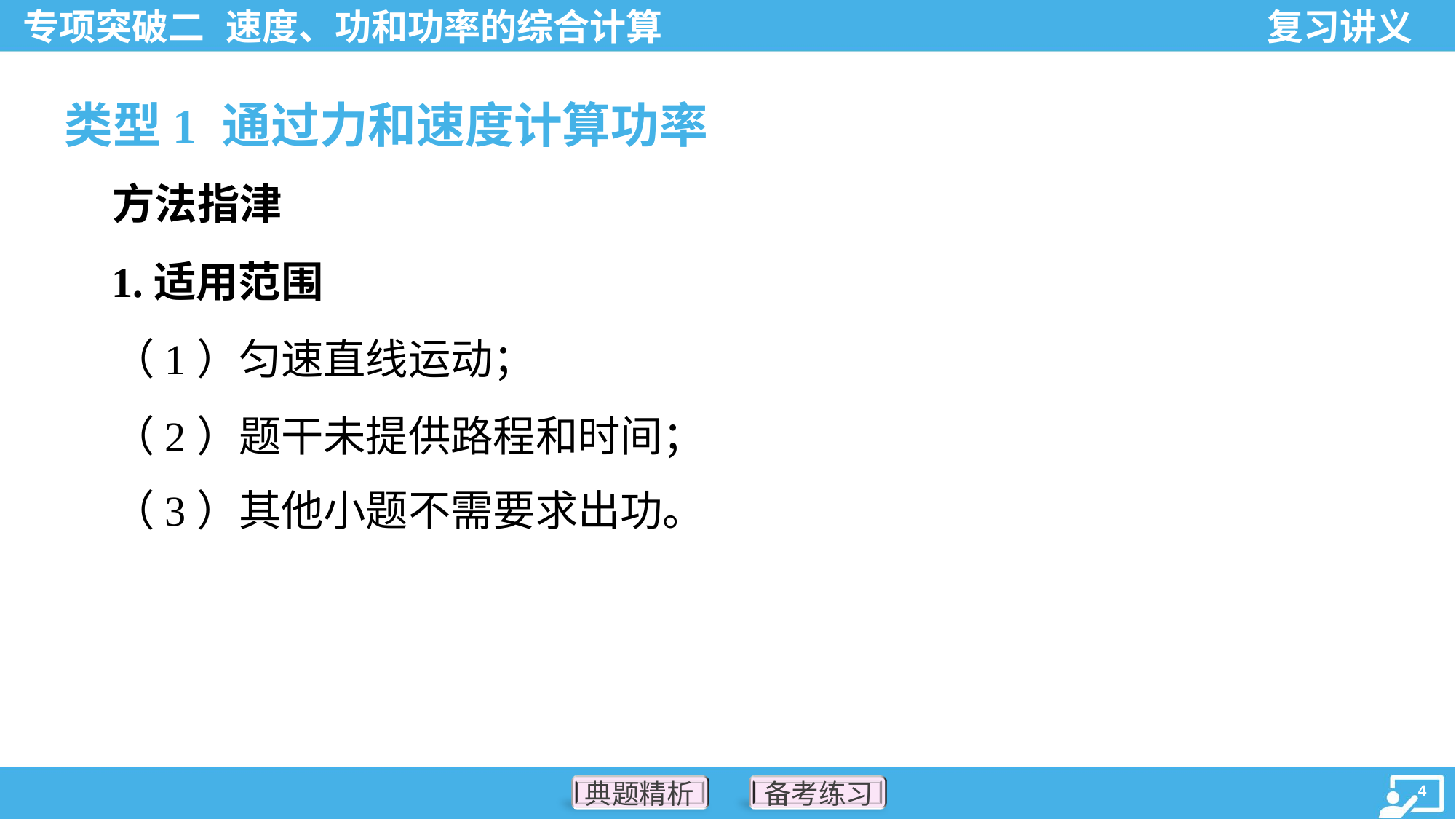

类型1 通过力和速度计算功率
    方法指津
    1.适用范围
    （1）匀速直线运动；
    （2）题干未提供路程和时间；
    （3）其他小题不需要求出功。